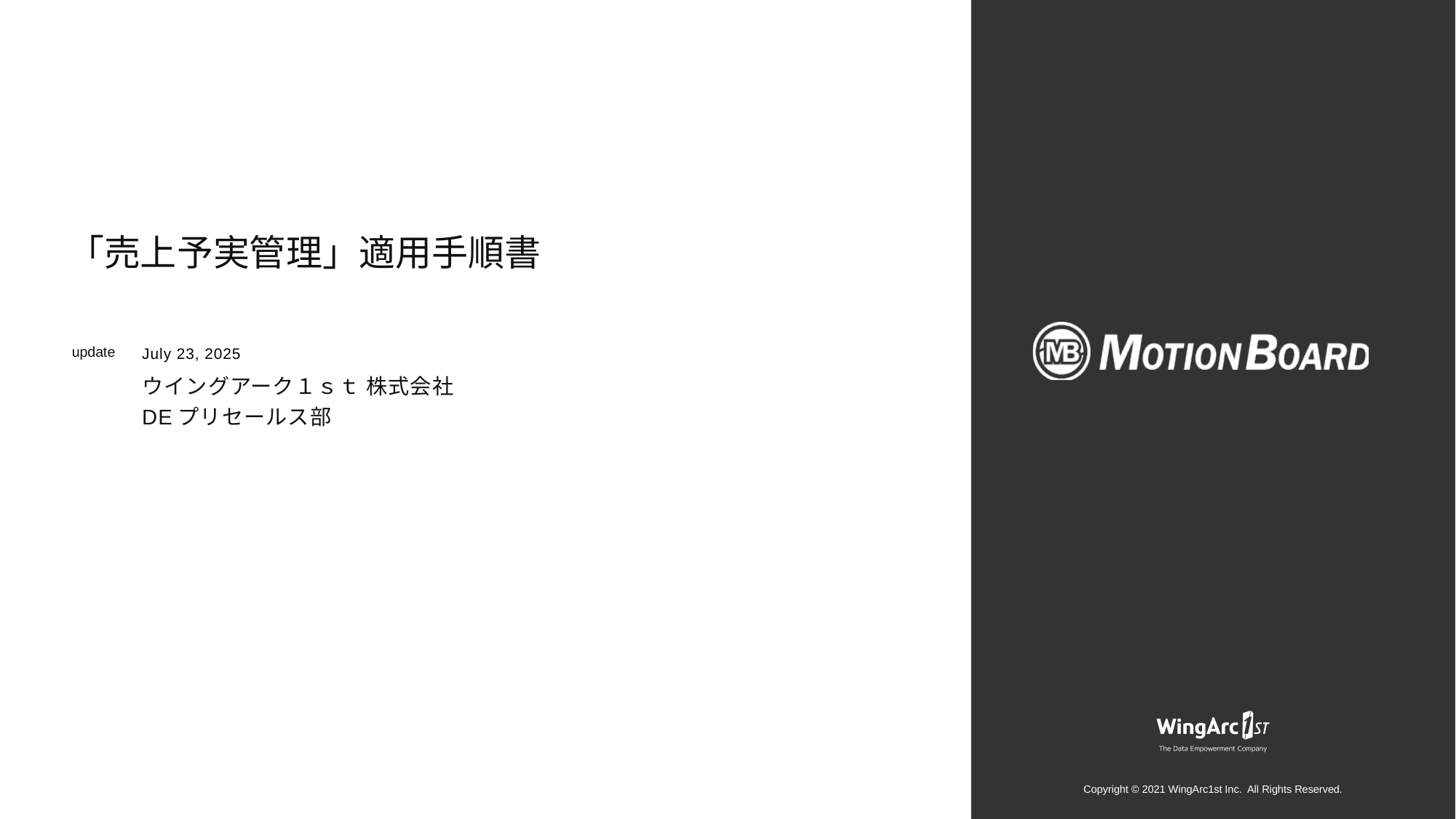

「売上予実管理」適用手順書
July 23, 2025
ウイングアーク１ｓｔ 株式会社
DEプリセールス部
Copyright © 2021 WingArc1st Inc.  All Rights Reserved.